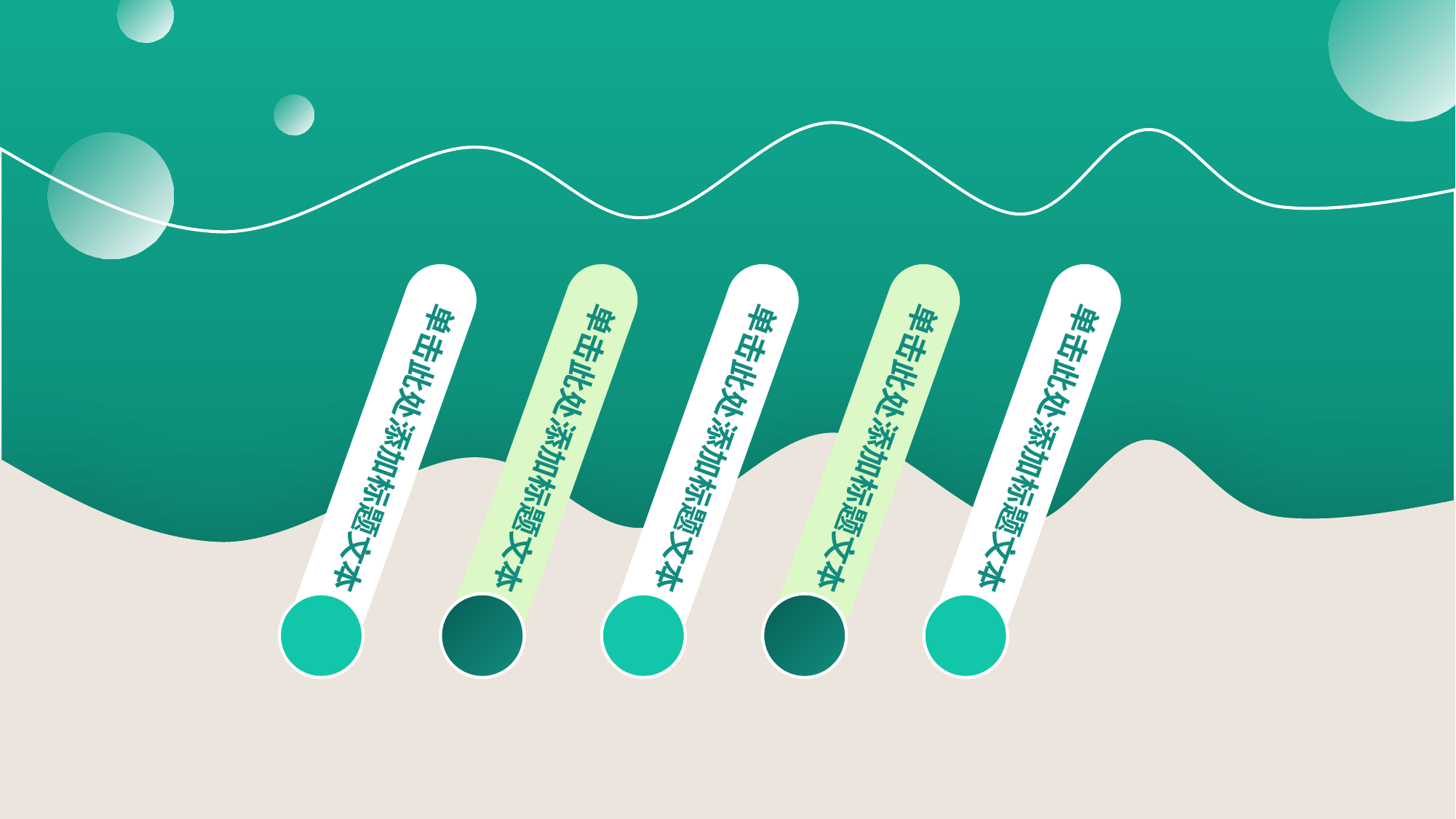

5,1P,P,T模板网   ww,w.5,1  pp tm ob an.c om

CONTENTS

单击此处添加标题文本
单击此处添加标题文本
单击此处添加标题文本
单击此处添加标题文本
单击此处添加标题文本

01
02
03
04
05